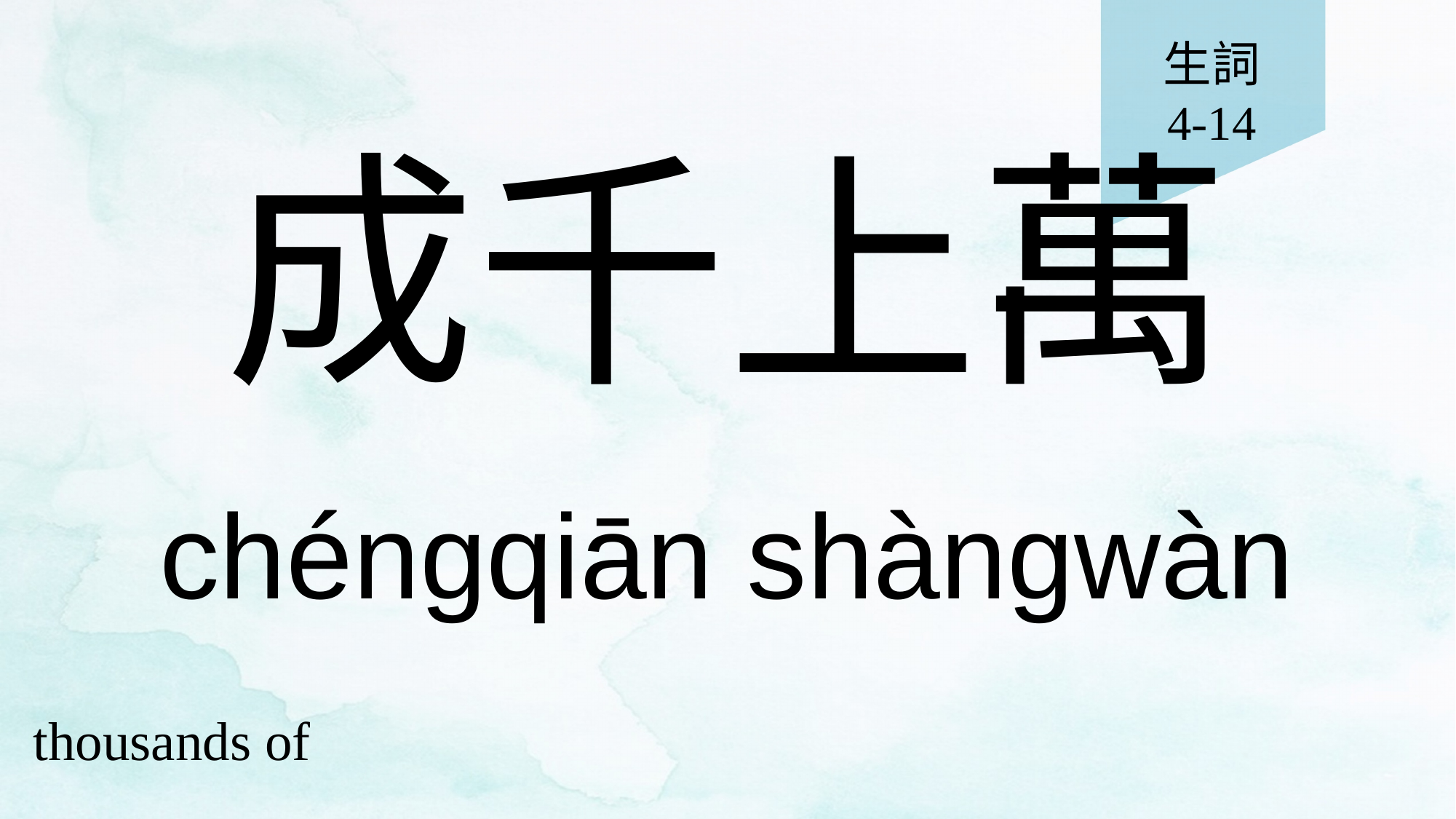

生詞
4-14
# 成千上萬
chéngqiān shàngwàn
thousands of